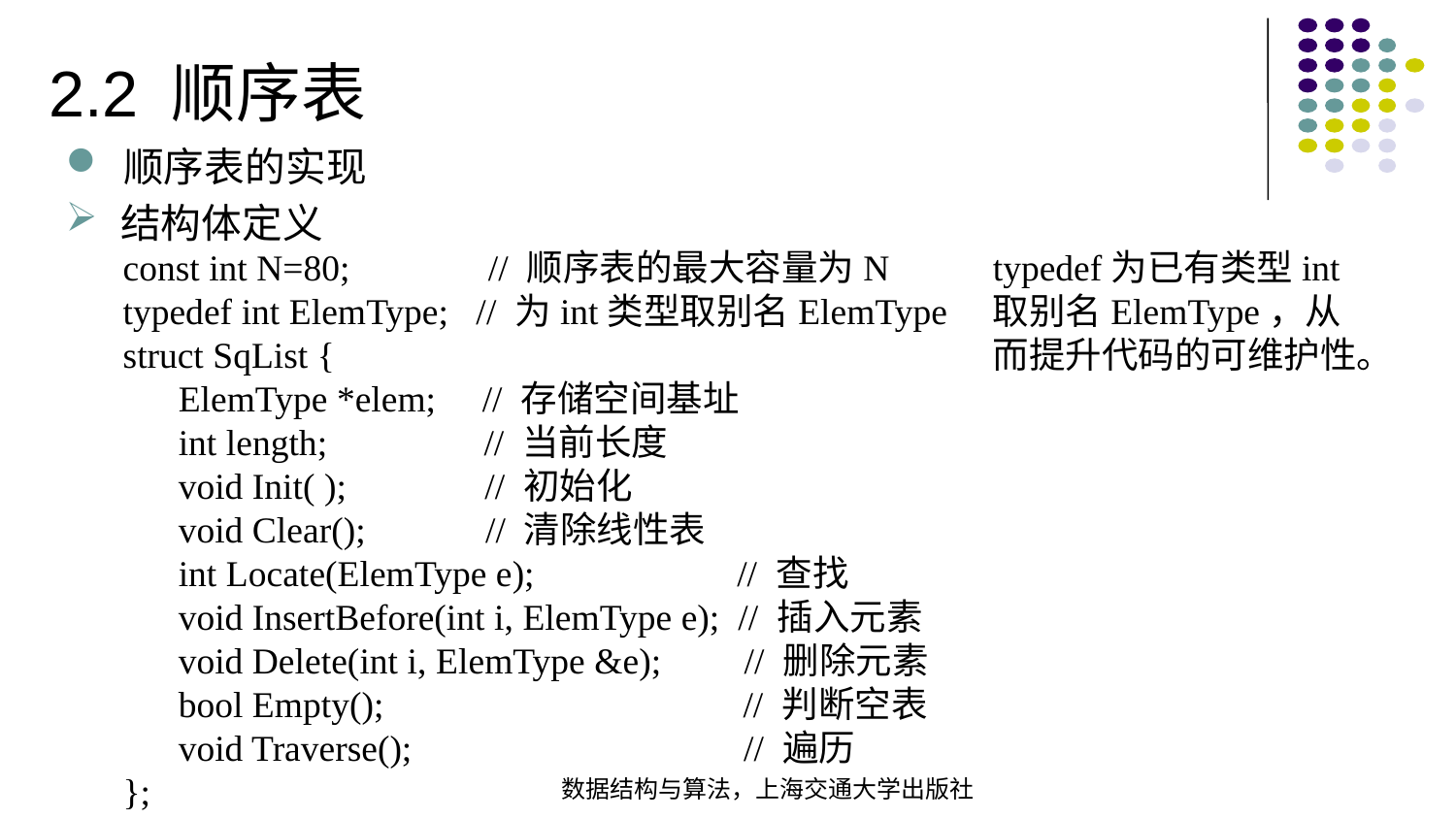

2.2 顺序表
顺序表的实现
结构体定义
typedef为已有类型int取别名ElemType，从而提升代码的可维护性。
const int N=80;               // 顺序表的最大容量为Ntypedef int ElemType;   // 为int类型取别名ElemTypestruct SqList {      ElemType *elem;     // 存储空间基址      int length;                 // 当前长度      void Init( );               // 初始化      void Clear();             // 清除线性表      int Locate(ElemType e);                      // 查找      void InsertBefore(int i, ElemType e);  // 插入元素      void Delete(int i, ElemType &e);         // 删除元素      bool Empty();                                       // 判断空表      void Traverse();                                    // 遍历};